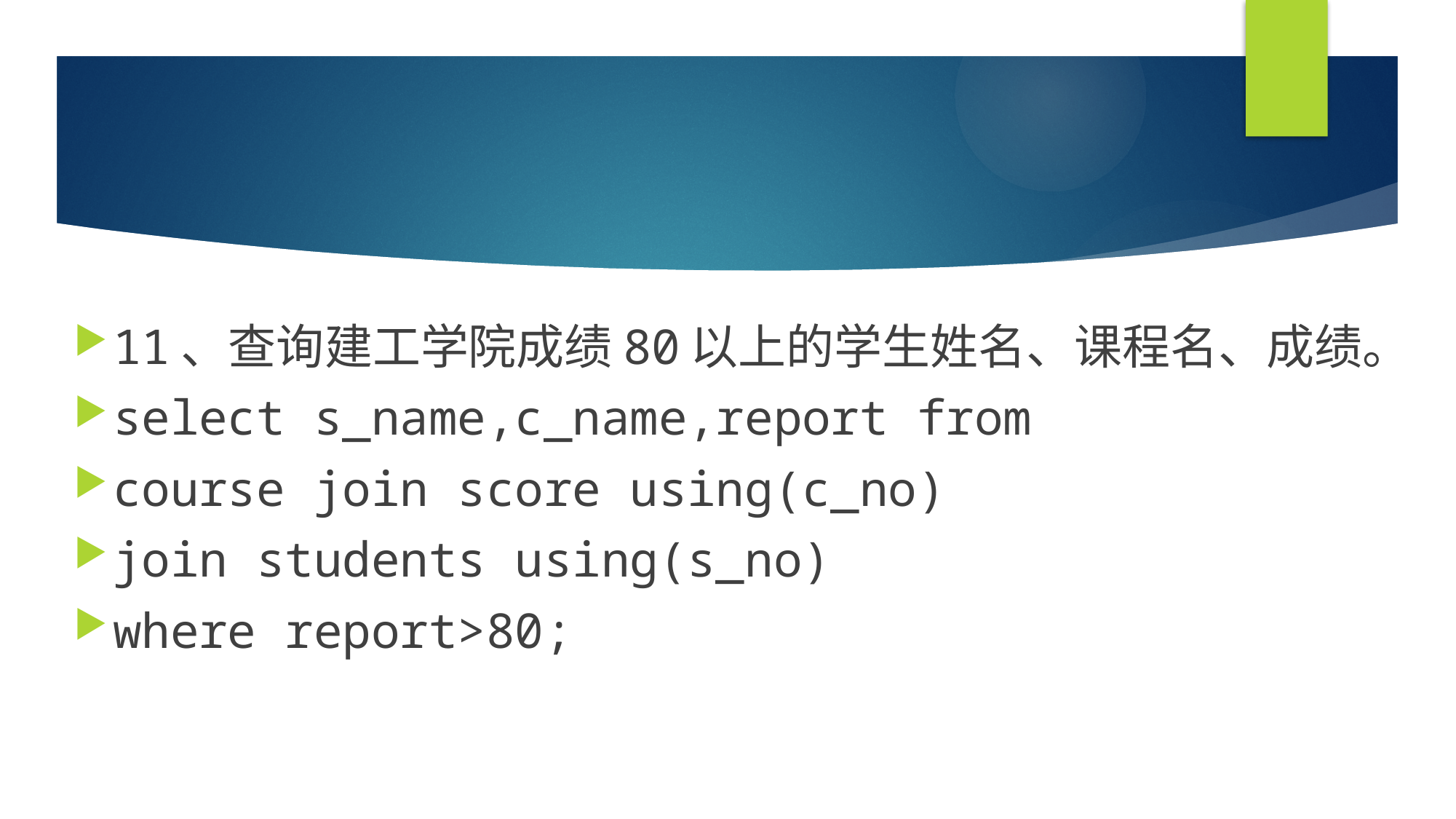

#
11、查询建工学院成绩80以上的学生姓名、课程名、成绩。
select s_name,c_name,report from
course join score using(c_no)
join students using(s_no)
where report>80;